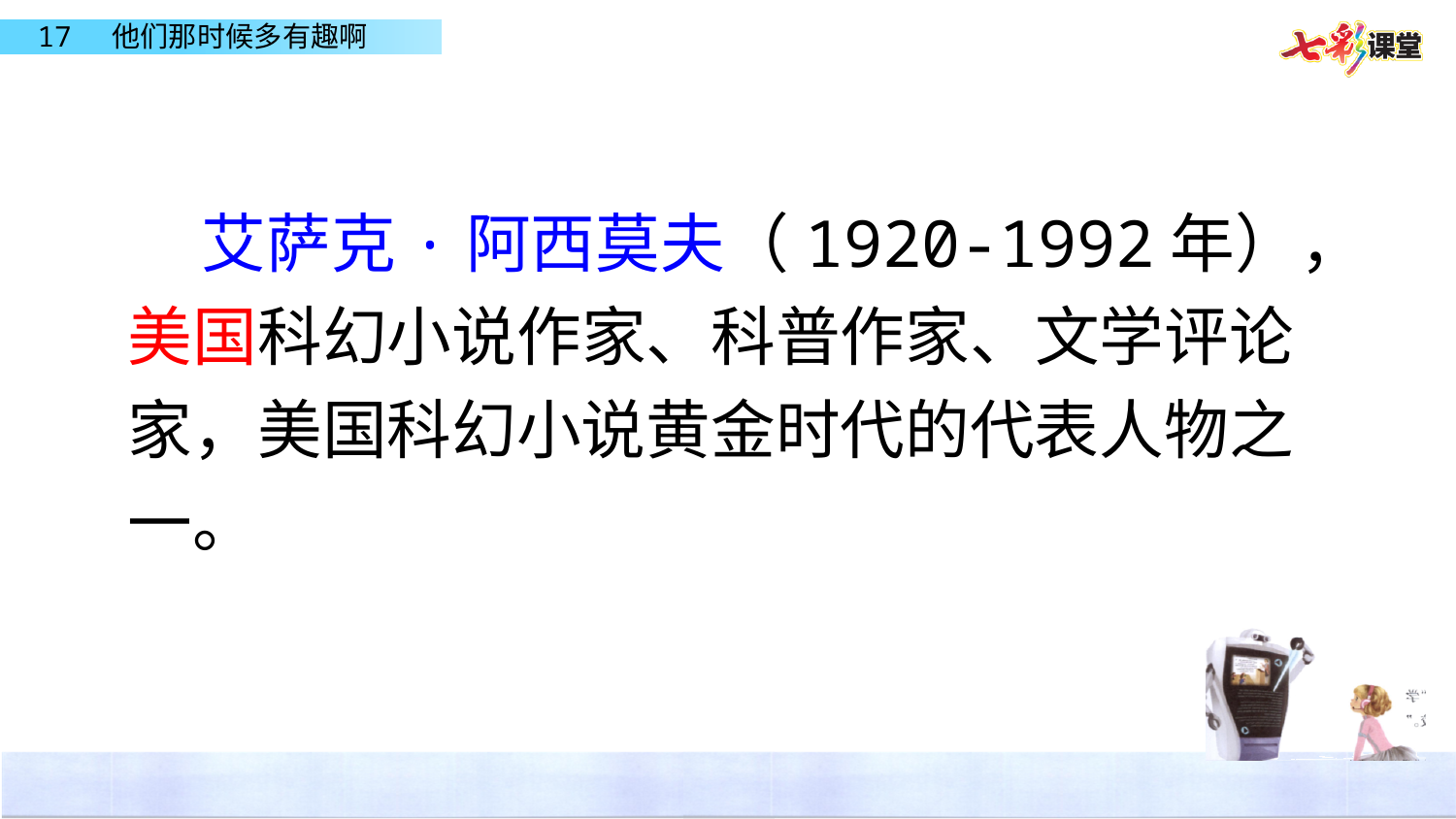

艾萨克·阿西莫夫（1920-1992年），美国科幻小说作家、科普作家、文学评论家，美国科幻小说黄金时代的代表人物之一。